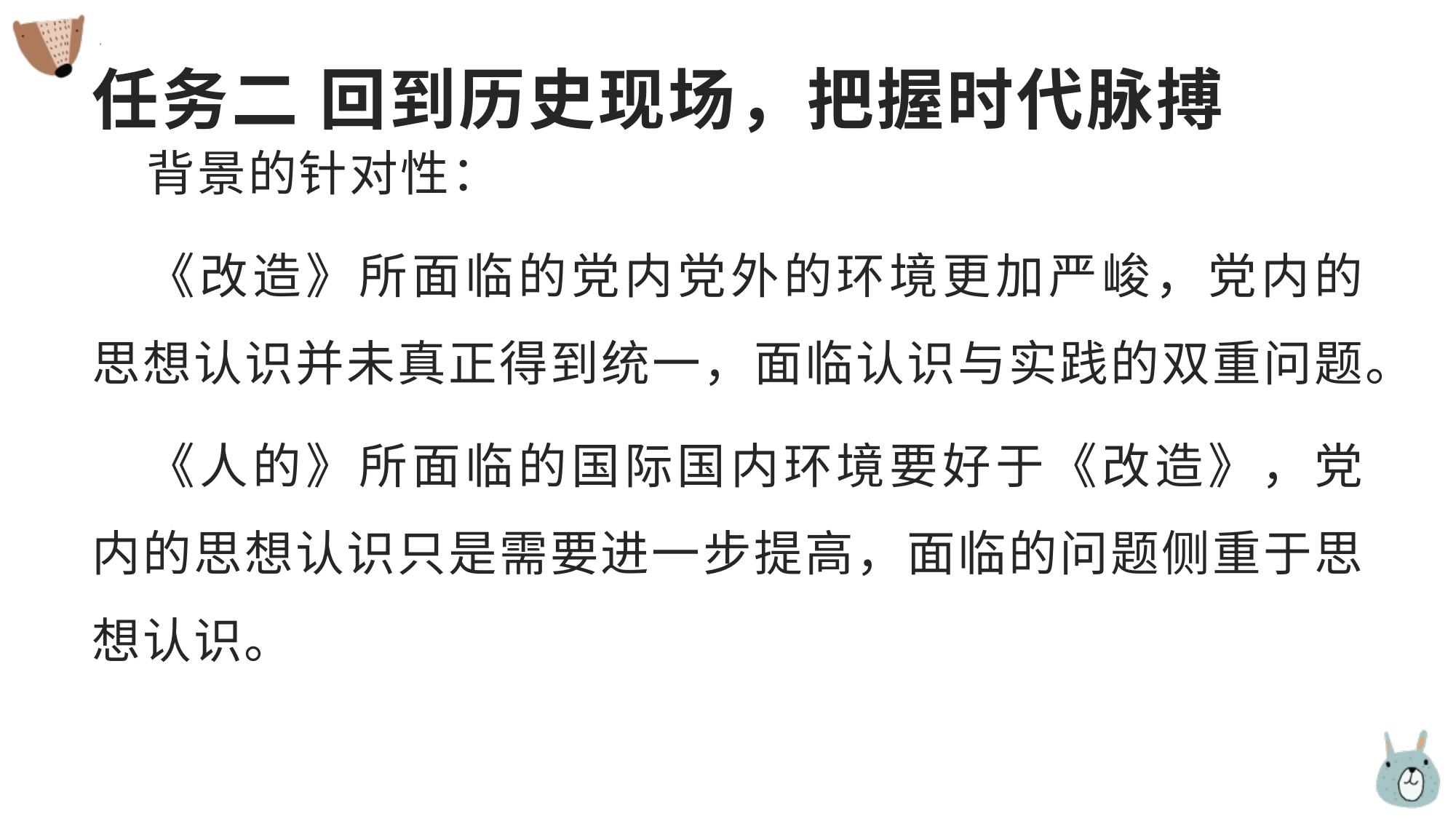

# 任务二 回到历史现场，把握时代脉搏
背景的针对性：
《改造》所面临的党内党外的环境更加严峻，党内的思想认识并未真正得到统一，面临认识与实践的双重问题。
《人的》所面临的国际国内环境要好于《改造》，党内的思想认识只是需要进一步提高，面临的问题侧重于思想认识。